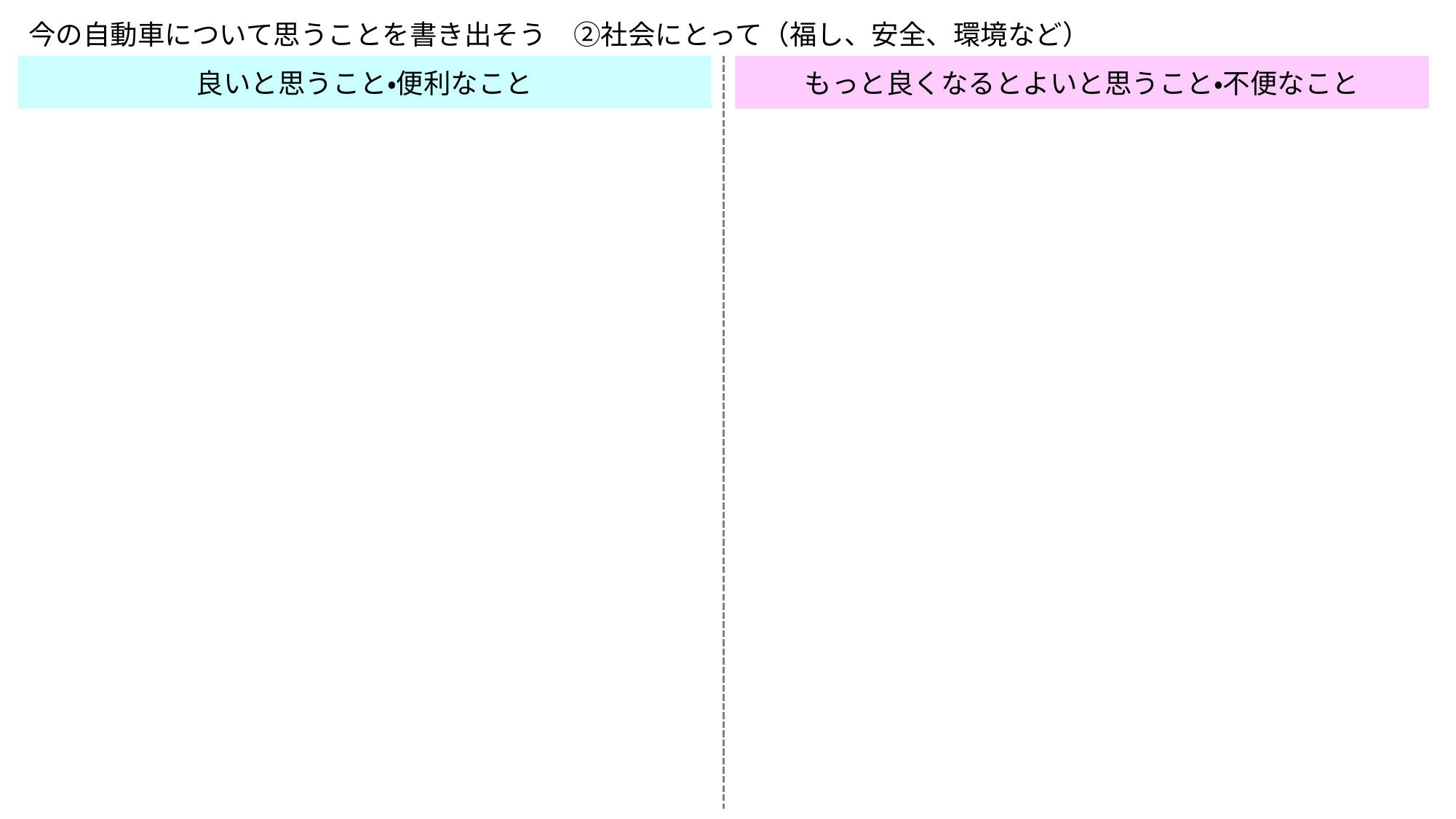

今の自動車について思うことを書き出そう　②社会にとって（福し、安全、環境など）
良いと思うこと・便利なこと
もっと良くなるとよいと思うこと・不便なこと